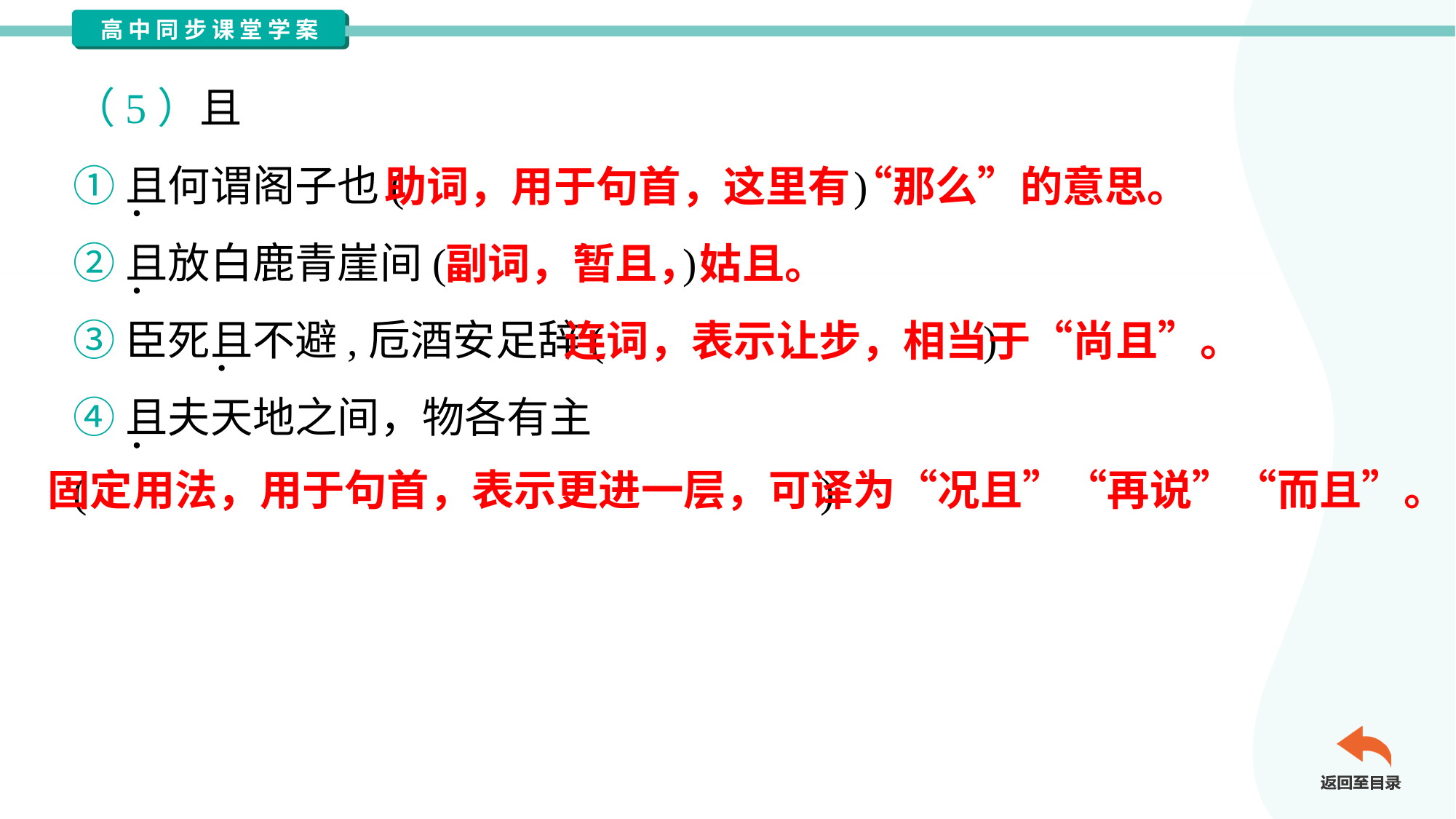

（5）且
①且何谓阁子也(                                      )
②且放白鹿青崖间(                    )
③臣死且不避,卮酒安足辞(                                )
④且夫天地之间，物各有主
(                                                              )
助词，用于句首，这里有“那么”的意思。
副词，暂且，姑且。

连词，表示让步，相当于“尚且”。

固定用法，用于句首，表示更进一层，可译为“况且”“再说”“而且”。